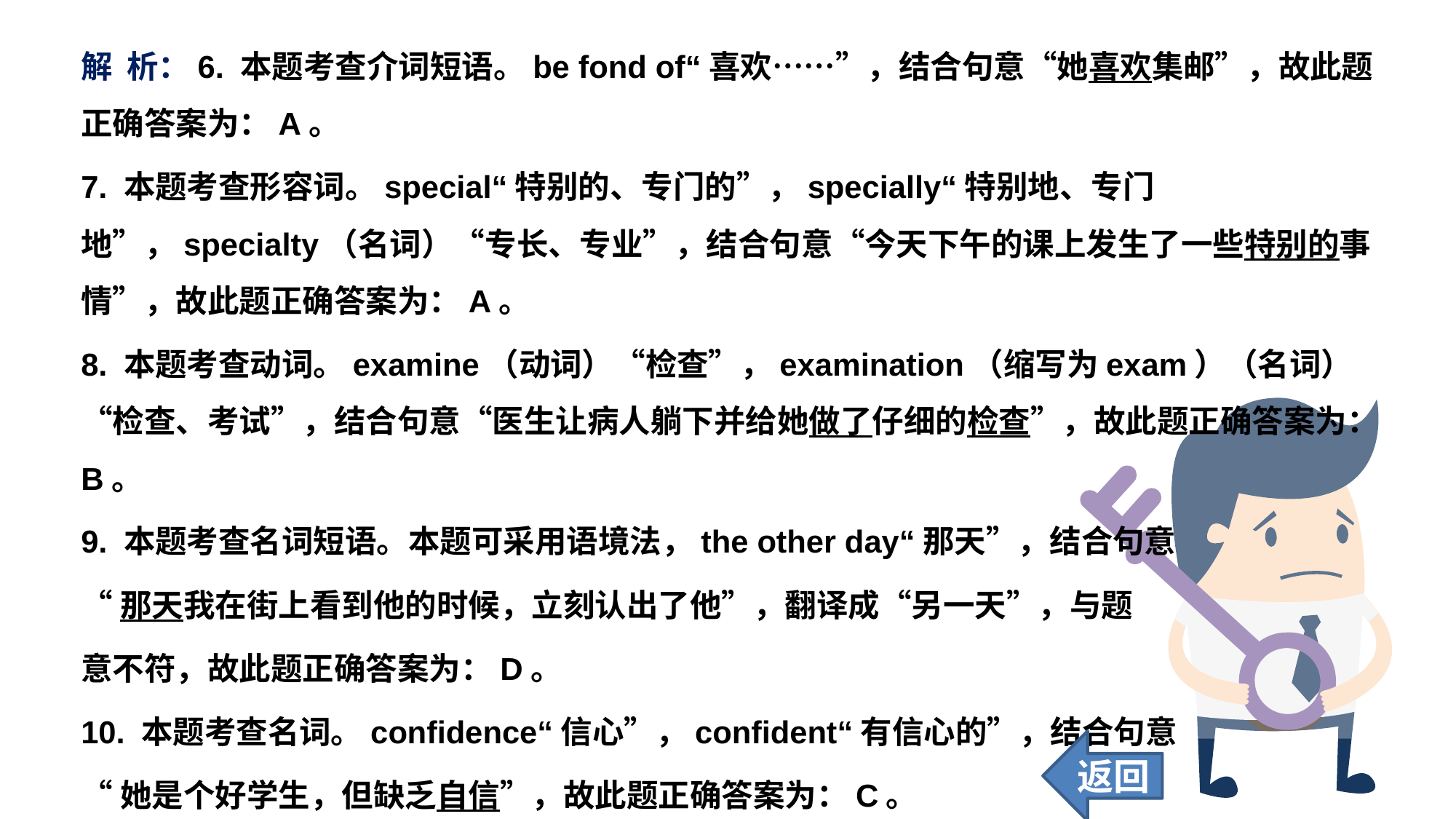

解  析：6. 本题考查介词短语。be fond of“喜欢……”，结合句意“她喜欢集邮”，故此题正确答案为：A。
7. 本题考查形容词。special“特别的、专门的”，specially“特别地、专门地”，specialty（名词）“专长、专业”，结合句意“今天下午的课上发生了一些特别的事情”，故此题正确答案为：A。
8. 本题考查动词。examine（动词）“检查”，examination（缩写为exam）（名词）“检查、考试”，结合句意“医生让病人躺下并给她做了仔细的检查”，故此题正确答案为：B。
9. 本题考查名词短语。本题可采用语境法，the other day“那天”，结合句意
“那天我在街上看到他的时候，立刻认出了他”，翻译成“另一天”，与题
意不符，故此题正确答案为：D。
10. 本题考查名词。confidence“信心”，confident“有信心的”，结合句意
“她是个好学生，但缺乏自信”，故此题正确答案为：C。

返回
54